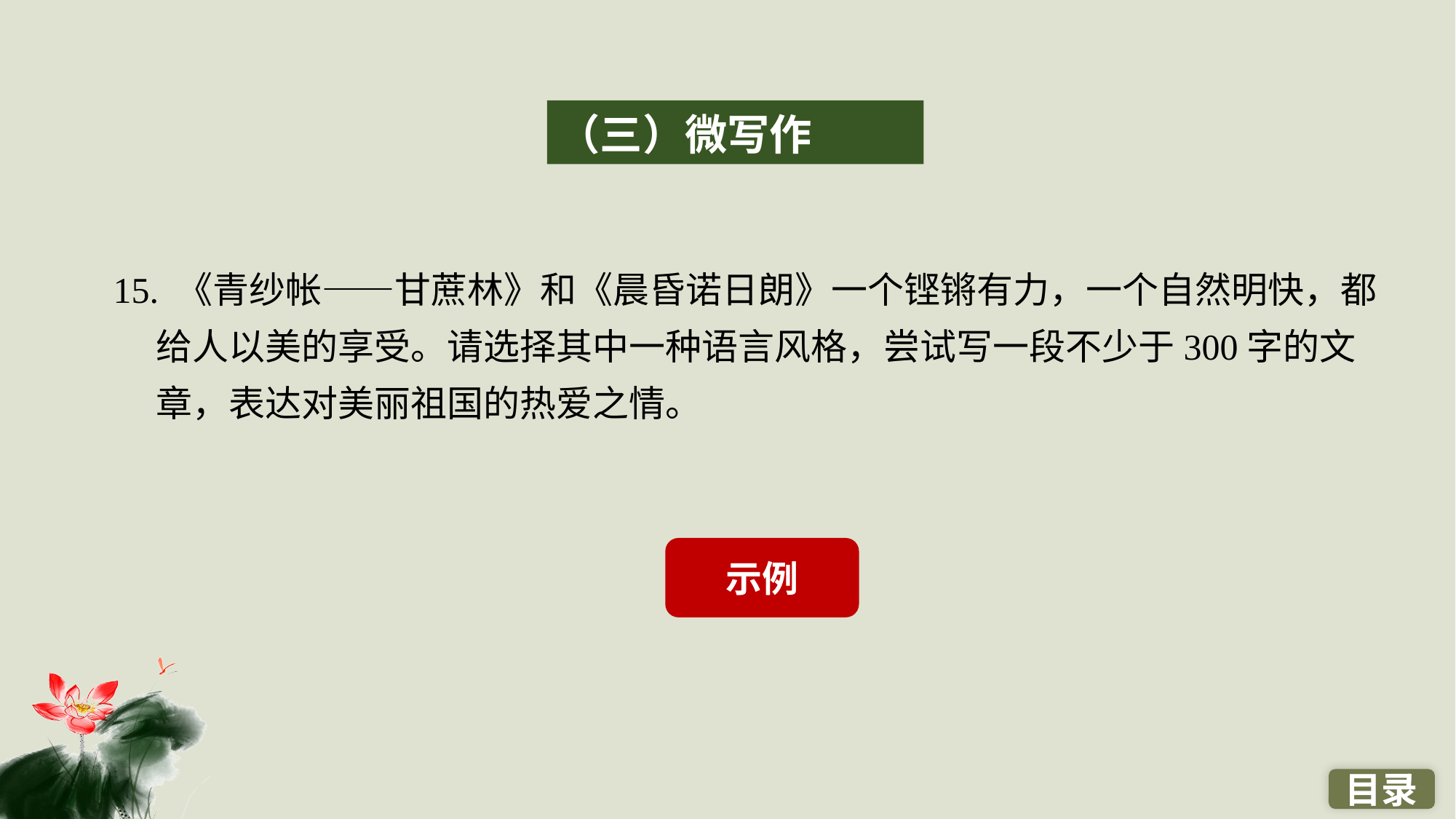

（三）微写作
15. 《青纱帐——甘蔗林》和《晨昏诺日朗》一个铿锵有力，一个自然明快，都给人以美的享受。请选择其中一种语言风格，尝试写一段不少于300字的文章，表达对美丽祖国的热爱之情。
示例